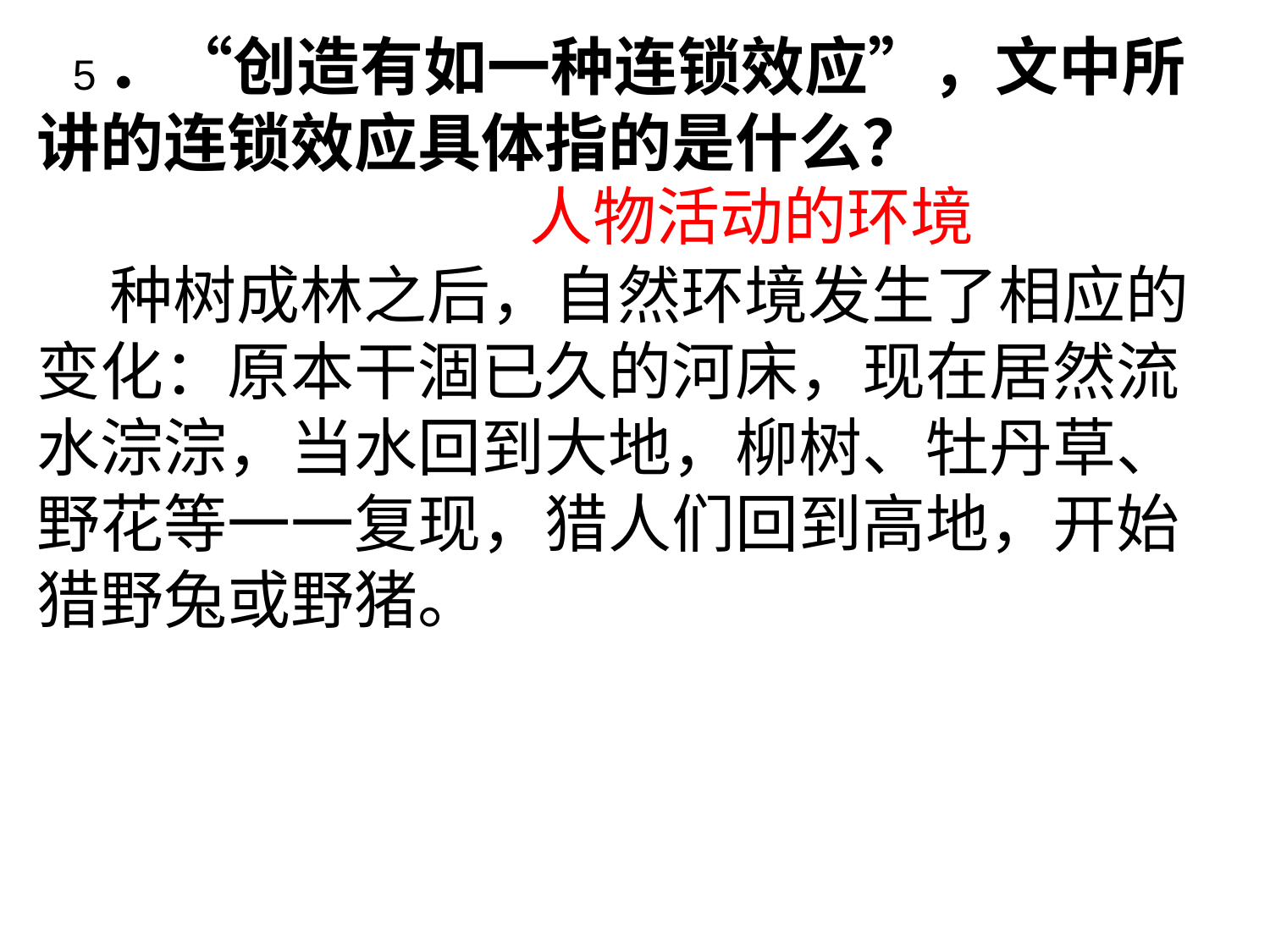

5．“创造有如一种连锁效应”，文中所讲的连锁效应具体指的是什么？

    种树成林之后，自然环境发生了相应的变化：原本干涸已久的河床，现在居然流水淙淙，当水回到大地，柳树、牡丹草、野花等一一复现，猎人们回到高地，开始猎野兔或野猪。
人物活动的环境